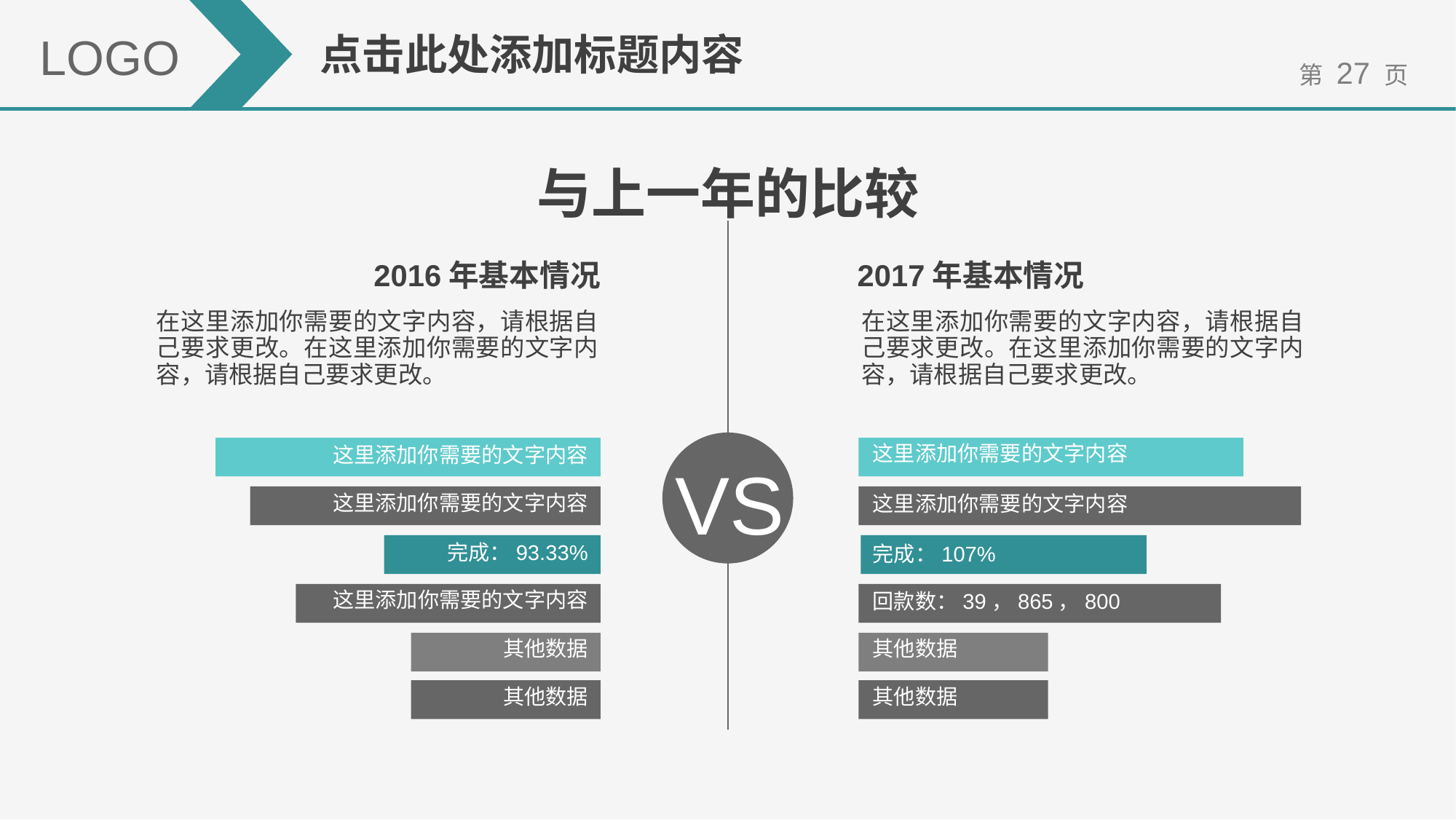

LOGO
点击此处添加标题内容
与上一年的比较
2016年基本情况
2017年基本情况
在这里添加你需要的文字内容，请根据自己要求更改。在这里添加你需要的文字内容，请根据自己要求更改。
在这里添加你需要的文字内容，请根据自己要求更改。在这里添加你需要的文字内容，请根据自己要求更改。

VS

这里添加你需要的文字内容

这里添加你需要的文字内容

这里添加你需要的文字内容

这里添加你需要的文字内容

完成：93.33%

完成：107%

这里添加你需要的文字内容

回款数：39，865，800

其他数据

其他数据

其他数据

其他数据